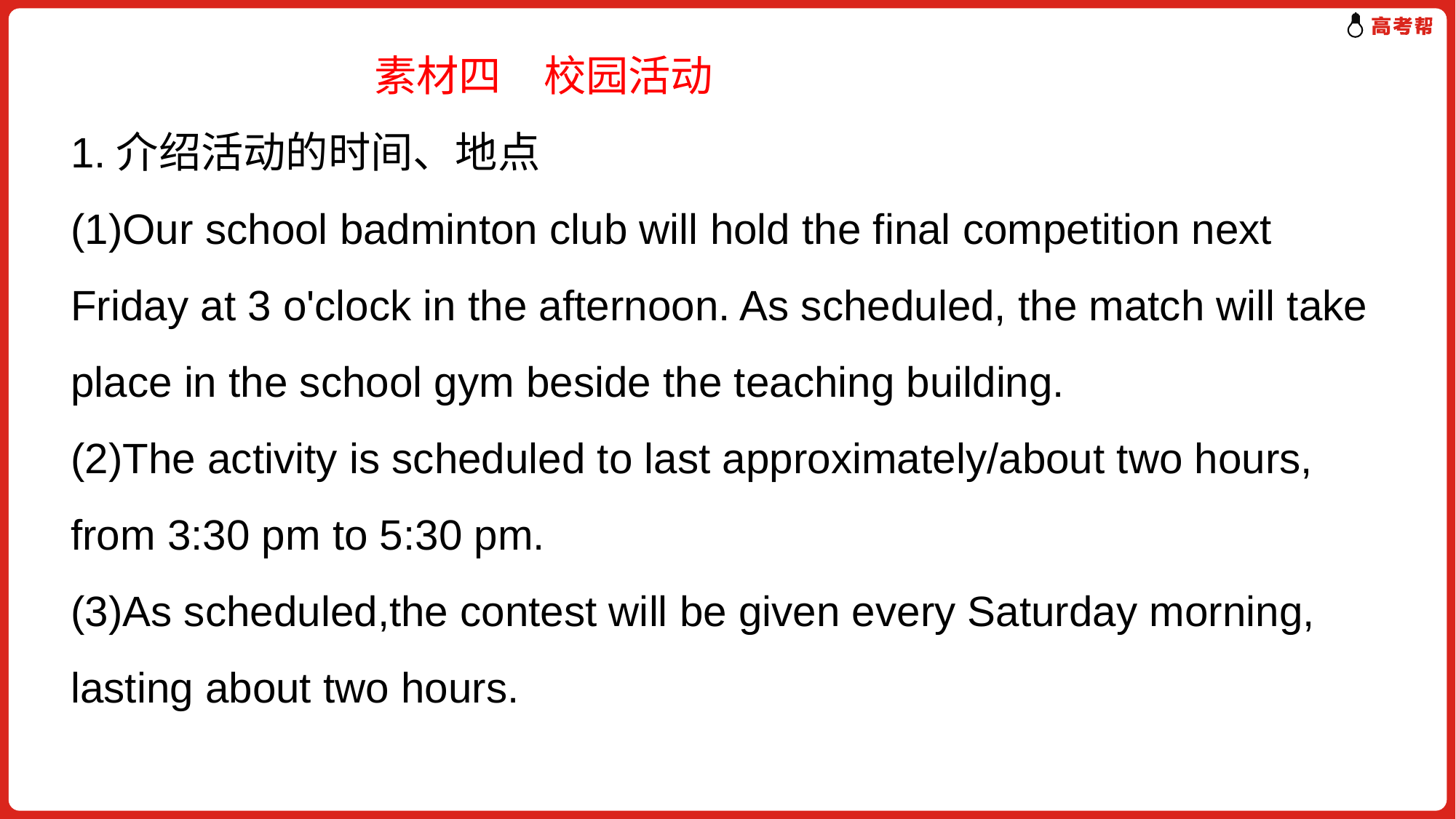

素材四　校园活动
1.介绍活动的时间、地点
(1)Our school badminton club will hold the final competition next Friday at 3 o'clock in the afternoon. As scheduled, the match will take place in the school gym beside the teaching building.
(2)The activity is scheduled to last approximately/about two hours, from 3:30 pm to 5:30 pm.
(3)As scheduled,the contest will be given every Saturday morning, lasting about two hours.